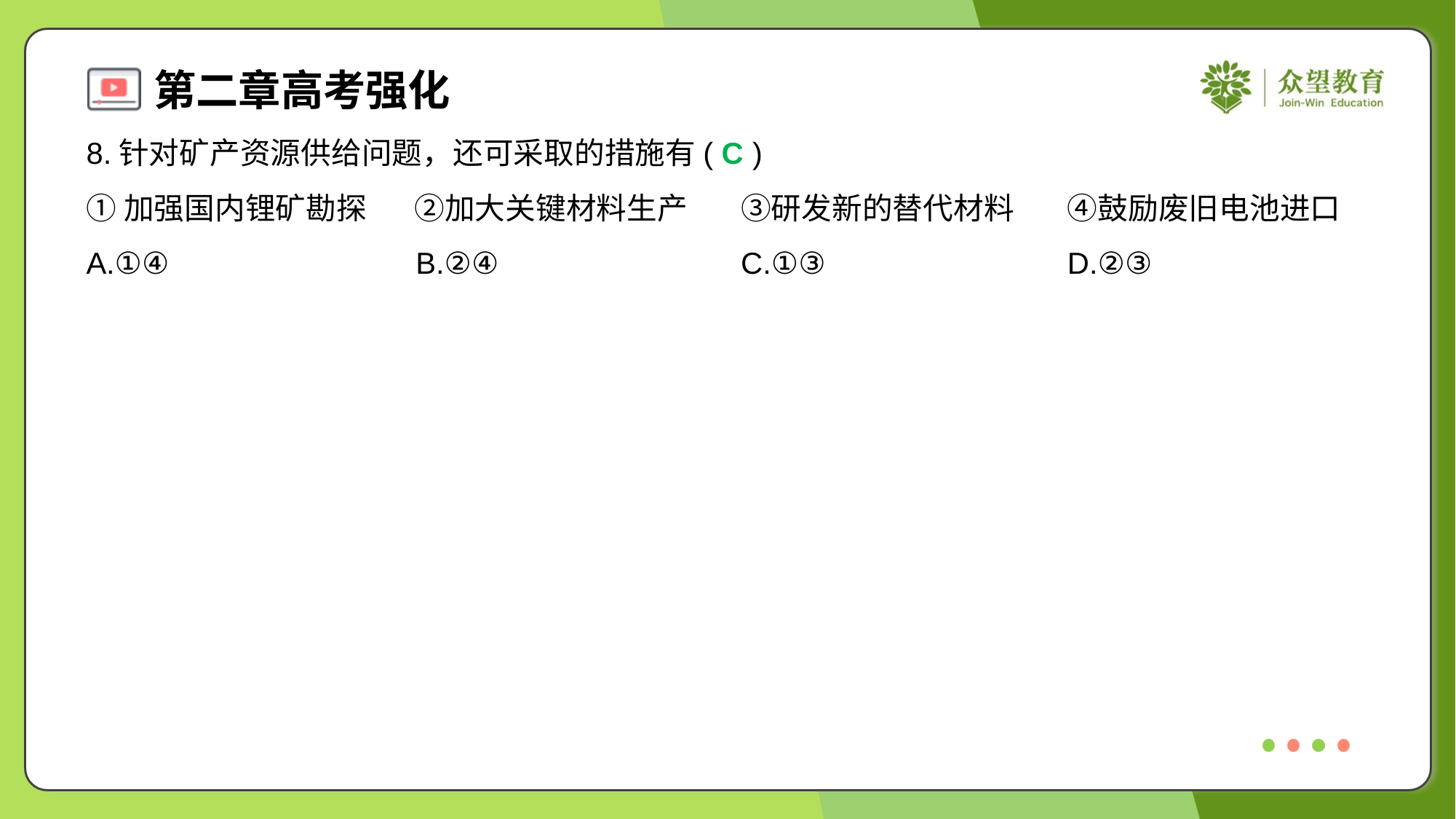

8.针对矿产资源供给问题，还可采取的措施有(     )
C
①加强国内锂矿勘探	②加大关键材料生产	③研发新的替代材料	④鼓励废旧电池进口
A.①④	B.②④	C.①③	D.②③